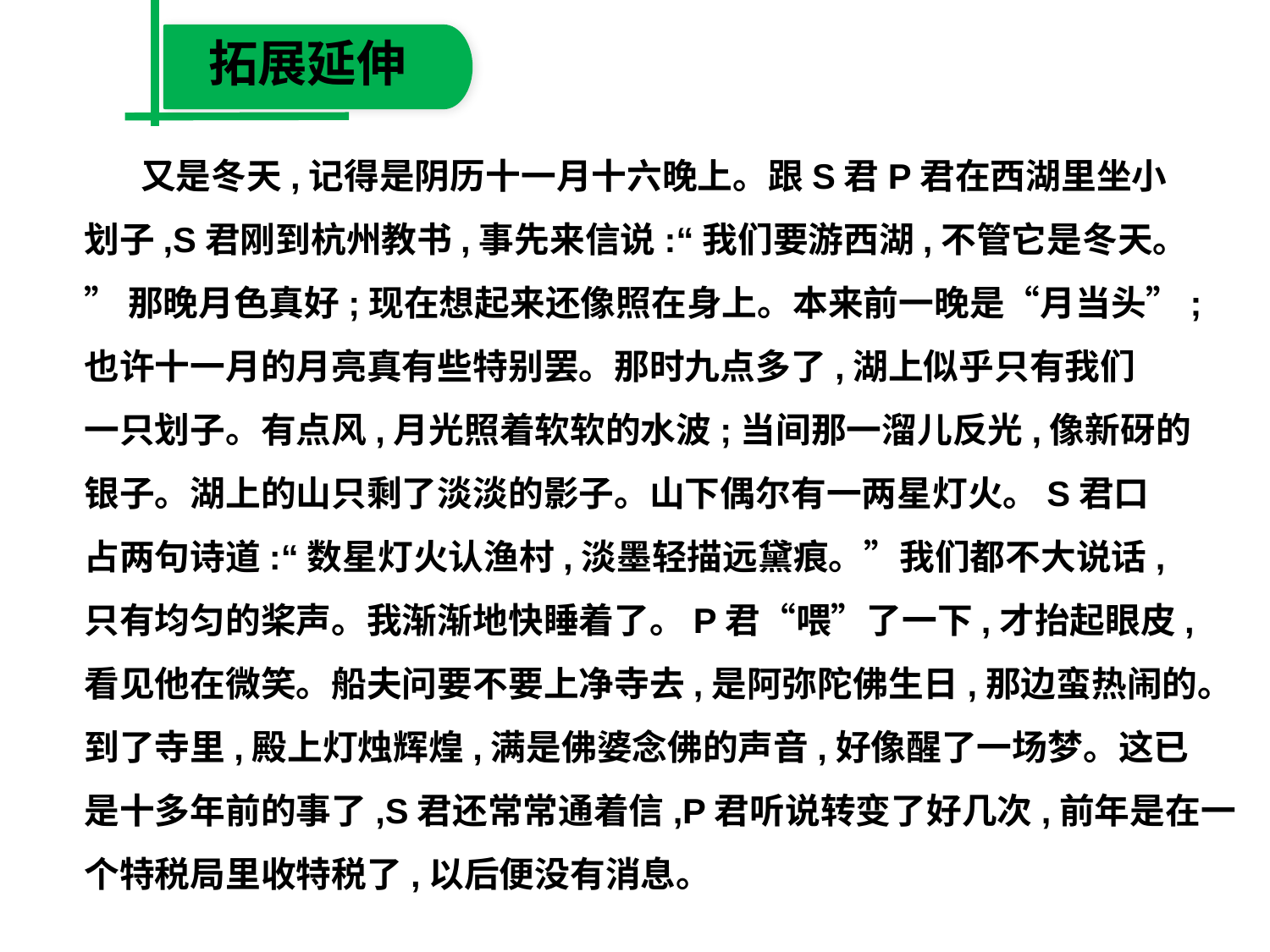

拓展延伸
      又是冬天,记得是阴历十一月十六晚上。跟S君P君在西湖里坐小
划子,S君刚到杭州教书,事先来信说:“我们要游西湖,不管它是冬天。
”那晚月色真好;现在想起来还像照在身上。本来前一晚是“月当头”;
也许十一月的月亮真有些特别罢。那时九点多了,湖上似乎只有我们
一只划子。有点风,月光照着软软的水波;当间那一溜儿反光,像新砑的
银子。湖上的山只剩了淡淡的影子。山下偶尔有一两星灯火。S君口
占两句诗道:“数星灯火认渔村,淡墨轻描远黛痕。”我们都不大说话,
只有均匀的桨声。我渐渐地快睡着了。P君“喂”了一下,才抬起眼皮,
看见他在微笑。船夫问要不要上净寺去,是阿弥陀佛生日,那边蛮热闹的。
到了寺里,殿上灯烛辉煌,满是佛婆念佛的声音,好像醒了一场梦。这已
是十多年前的事了,S君还常常通着信,P君听说转变了好几次,前年是在一
个特税局里收特税了,以后便没有消息。